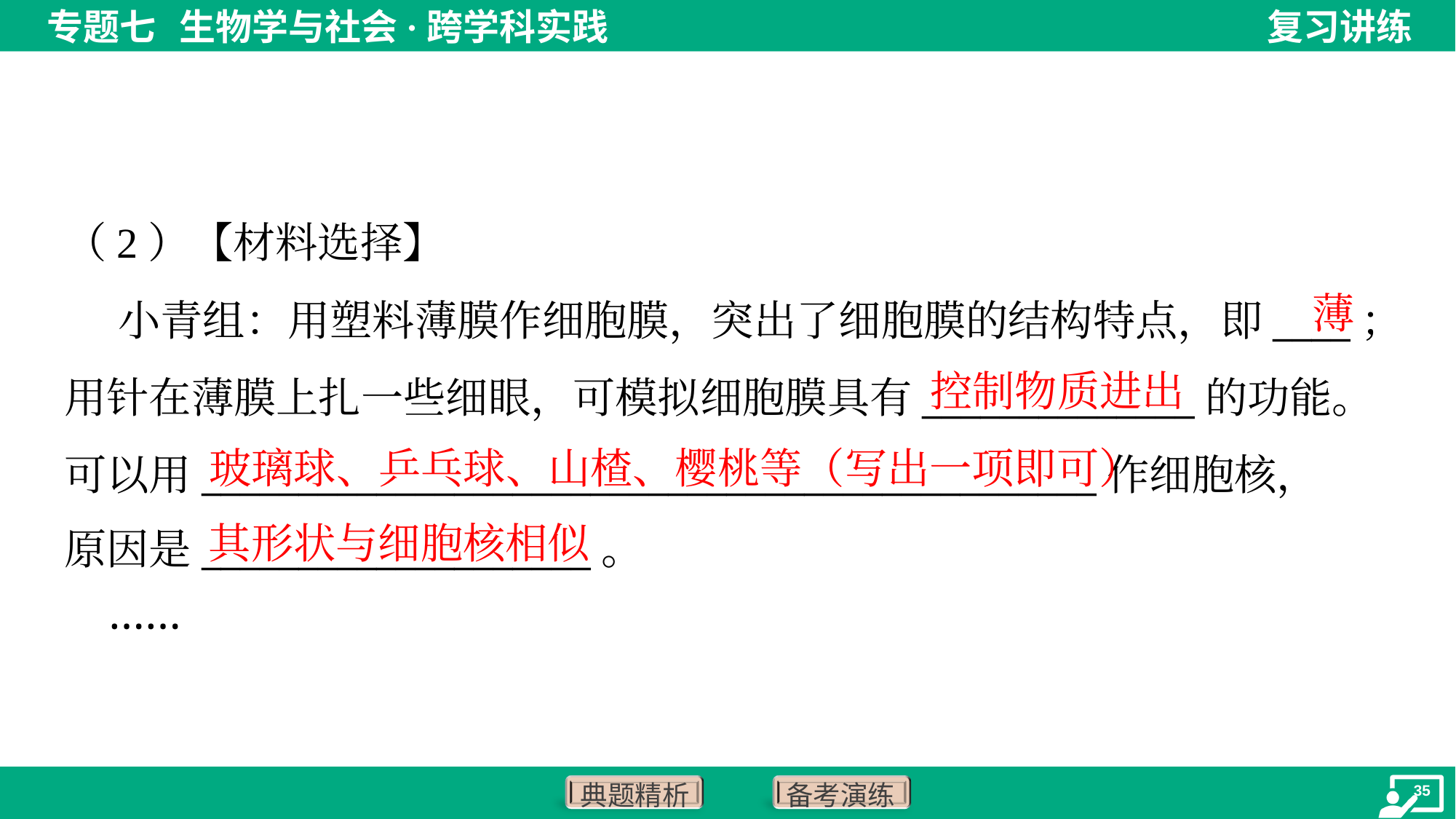

（2）【材料选择】
    小青组：用塑料薄膜作细胞膜，突出了细胞膜的结构特点，即____；
用针在薄膜上扎一些细眼，可模拟细胞膜具有______________的功能。
可以用______________________________________________作细胞核，
原因是____________________。
薄
控制物质进出
玻璃球、乒乓球、山楂、樱桃等（写出一项即可）
其形状与细胞核相似
    ……